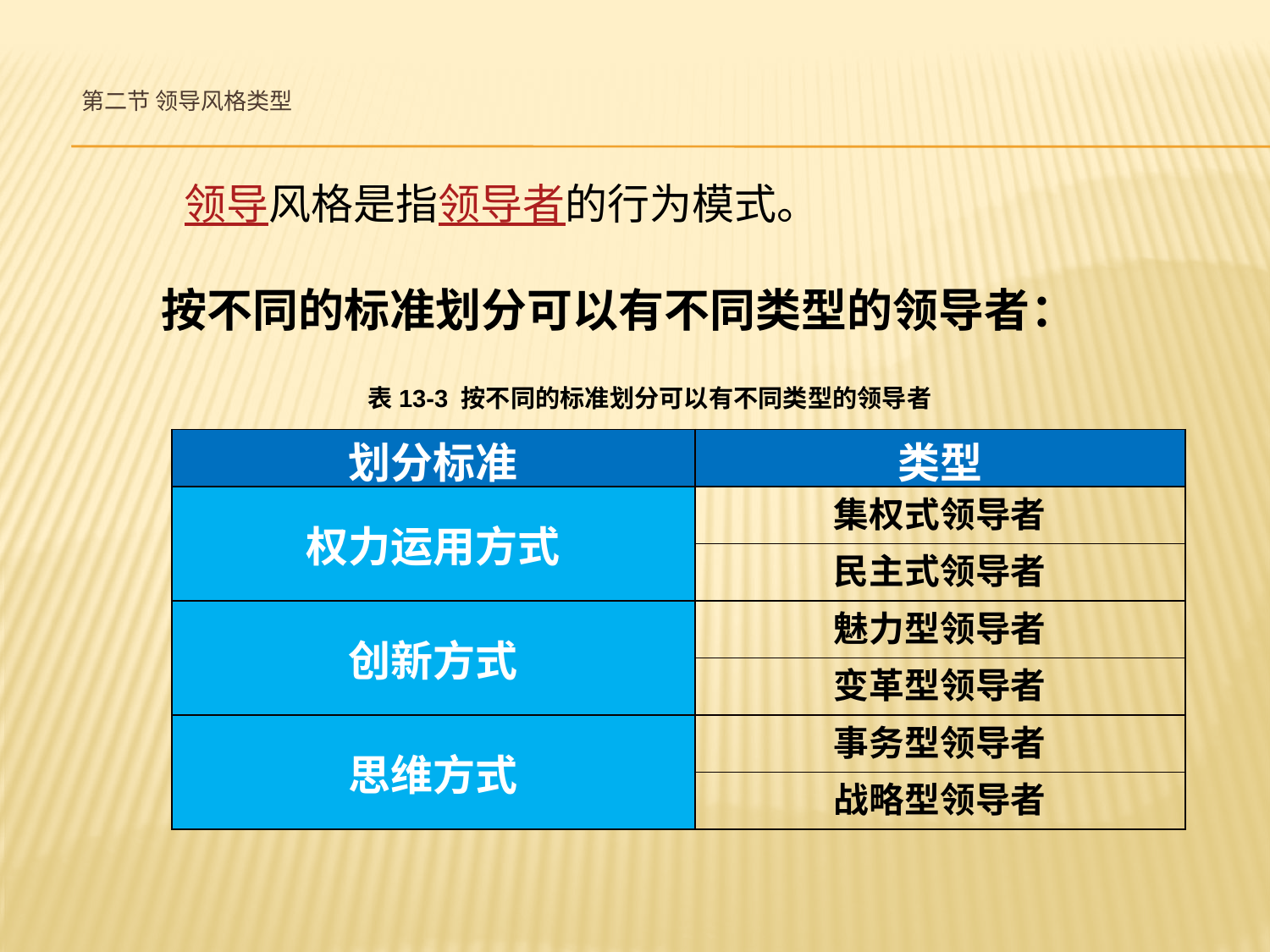

# 第二节 领导风格类型
领导风格是指领导者的行为模式。
按不同的标准划分可以有不同类型的领导者：
表13-3 按不同的标准划分可以有不同类型的领导者
| 划分标准 | 类型 |
| --- | --- |
| 权力运用方式 | 集权式领导者 |
|  | 民主式领导者 |
| 创新方式 | 魅力型领导者 |
|  | 变革型领导者 |
| 思维方式 | 事务型领导者 |
|  | 战略型领导者 |